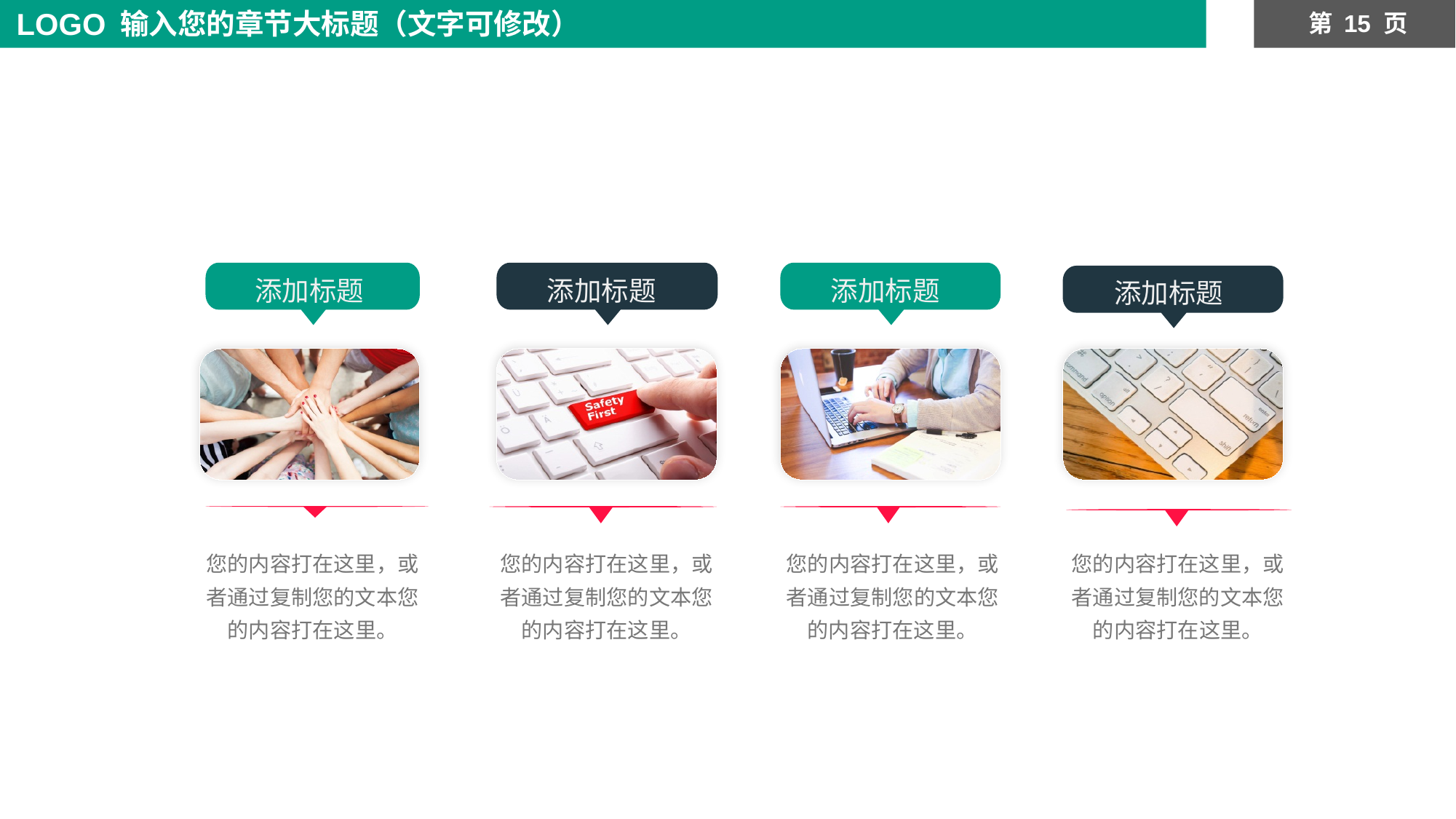

LOGO
输入您的章节大标题（文字可修改）
第 15 页

添加标题

添加标题

添加标题

添加标题

您的内容打在这里，或者通过复制您的文本您的内容打在这里。
您的内容打在这里，或者通过复制您的文本您的内容打在这里。
您的内容打在这里，或者通过复制您的文本您的内容打在这里。
您的内容打在这里，或者通过复制您的文本您的内容打在这里。